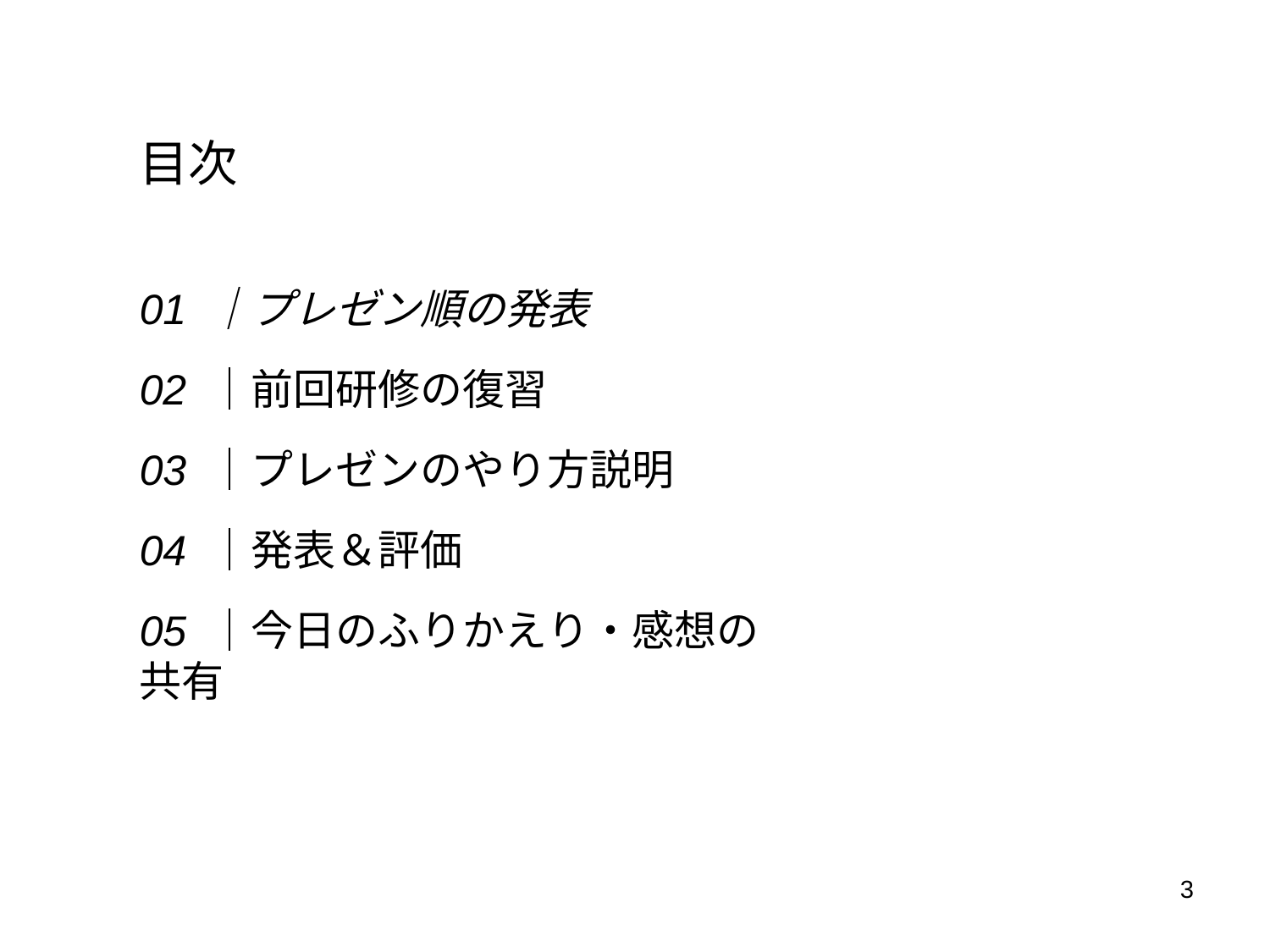

目次
01 ｜プレゼン順の発表

02 ｜前回研修の復習

03 ｜プレゼンのやり方説明

04 ｜発表＆評価

05 ｜今日のふりかえり・感想の共有
3